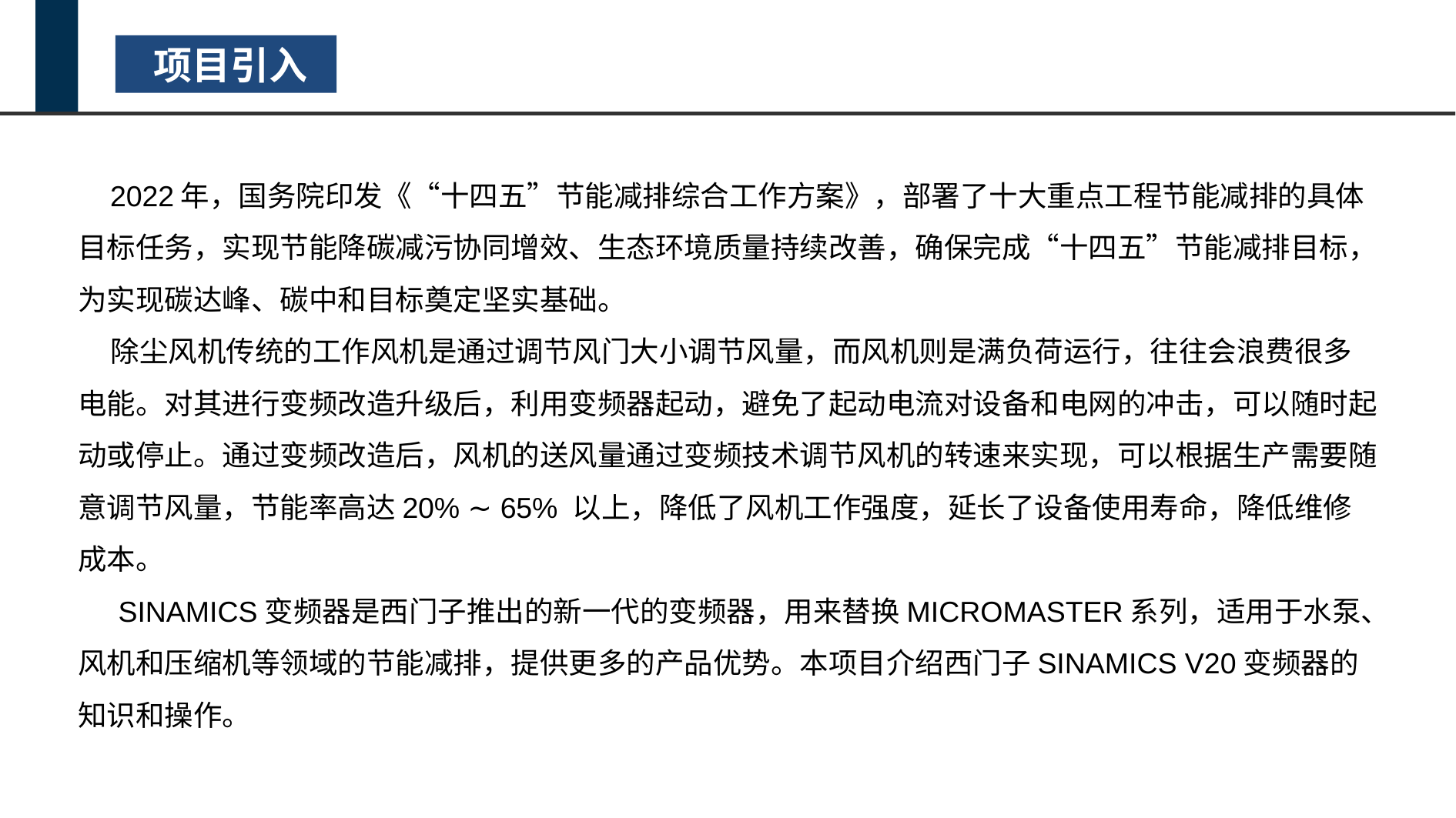

项目引入
    2022年，国务院印发《“十四五”节能减排综合工作方案》，部署了十大重点工程节能减排的具体目标任务，实现节能降碳减污协同增效、生态环境质量持续改善，确保完成“十四五”节能减排目标，为实现碳达峰、碳中和目标奠定坚实基础。
    除尘风机传统的工作风机是通过调节风门大小调节风量，而风机则是满负荷运行，往往会浪费很多电能。对其进行变频改造升级后，利用变频器起动，避免了起动电流对设备和电网的冲击，可以随时起动或停止。通过变频改造后，风机的送风量通过变频技术调节风机的转速来实现，可以根据生产需要随意调节风量，节能率高达20% ∼ 65% 以上，降低了风机工作强度，延长了设备使用寿命，降低维修成本。
     SINAMICS变频器是西门子推出的新一代的变频器，用来替换MICROMASTER系列，适用于水泵、风机和压缩机等领域的节能减排，提供更多的产品优势。本项目介绍西门子SINAMICS V20变频器的知识和操作。